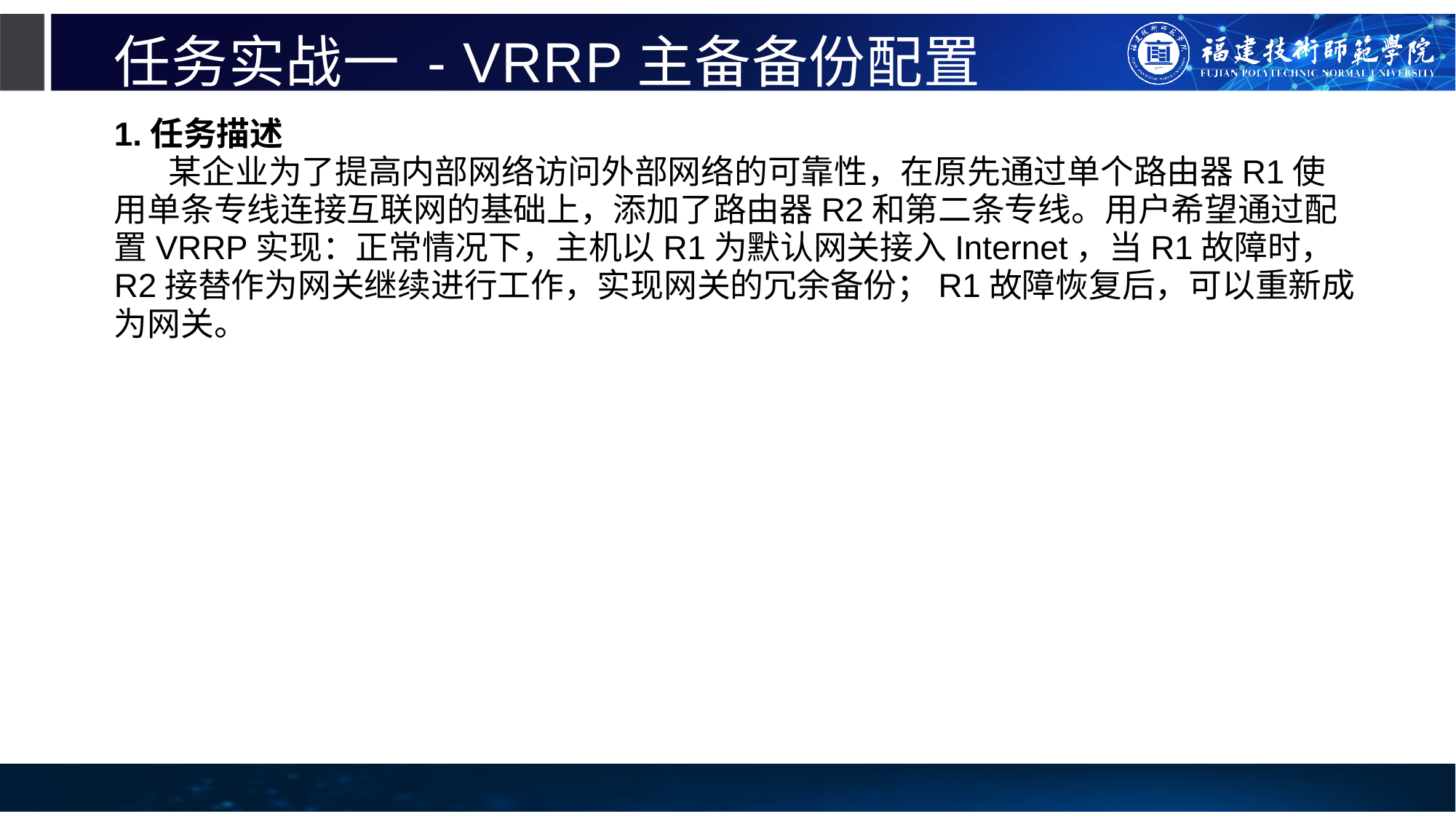

# 任务实战一 - VRRP主备备份配置
1.任务描述
某企业为了提高内部网络访问外部网络的可靠性，在原先通过单个路由器R1使用单条专线连接互联网的基础上，添加了路由器R2和第二条专线。用户希望通过配置VRRP实现：正常情况下，主机以R1为默认网关接入Internet，当R1故障时，R2接替作为网关继续进行工作，实现网关的冗余备份；R1故障恢复后，可以重新成为网关。